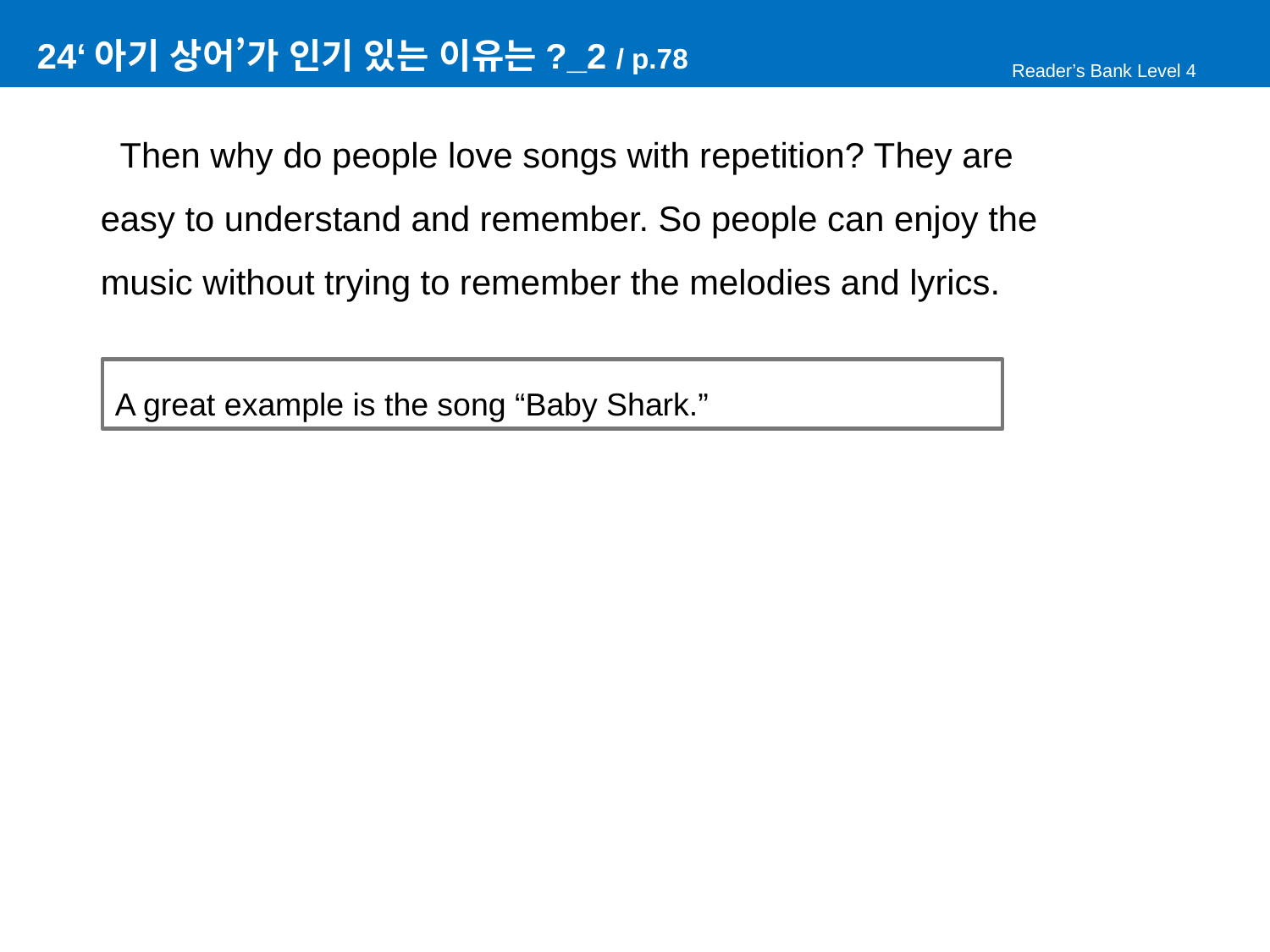

# 24‘아기 상어’가 인기 있는 이유는?_2 / p.78
Reader’s Bank Level 4

  Then why do people love songs with repetition? They are
easy to understand and remember. So people can enjoy the
music without trying to remember the melodies and lyrics.
A great example is the song “Baby Shark.”